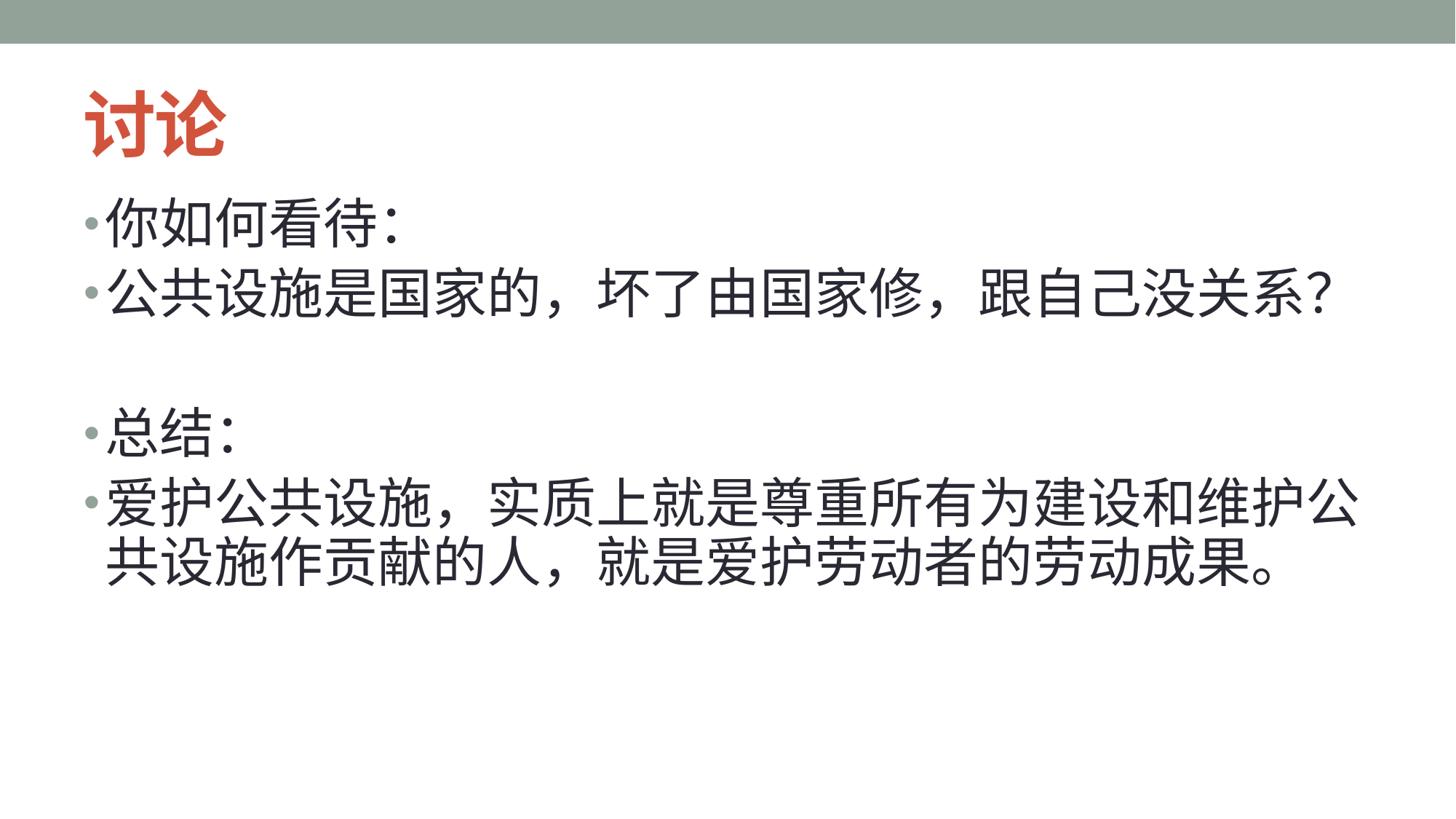

# 讨论
你如何看待：
公共设施是国家的，坏了由国家修，跟自己没关系？

总结：
爱护公共设施，实质上就是尊重所有为建设和维护公共设施作贡献的人，就是爱护劳动者的劳动成果。